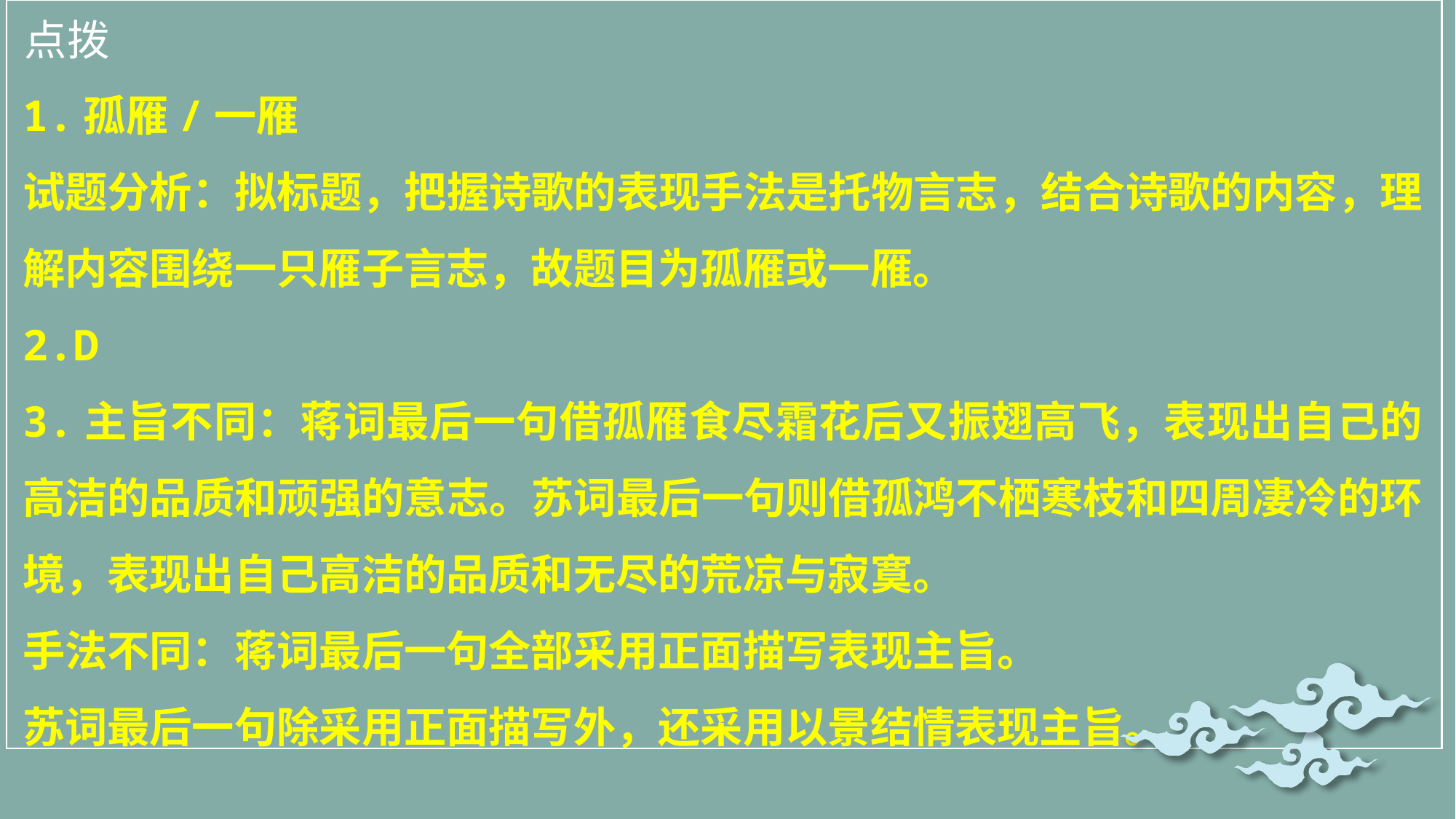

点拨
1.孤雁/一雁
试题分析：拟标题，把握诗歌的表现手法是托物言志，结合诗歌的内容，理解内容围绕一只雁子言志，故题目为孤雁或一雁。
2.D
3.主旨不同：蒋词最后一句借孤雁食尽霜花后又振翅高飞，表现出自己的高洁的品质和顽强的意志。苏词最后一句则借孤鸿不栖寒枝和四周凄冷的环境，表现出自己高洁的品质和无尽的荒凉与寂寞。
手法不同：蒋词最后一句全部采用正面描写表现主旨。
苏词最后一句除采用正面描写外，还采用以景结情表现主旨。